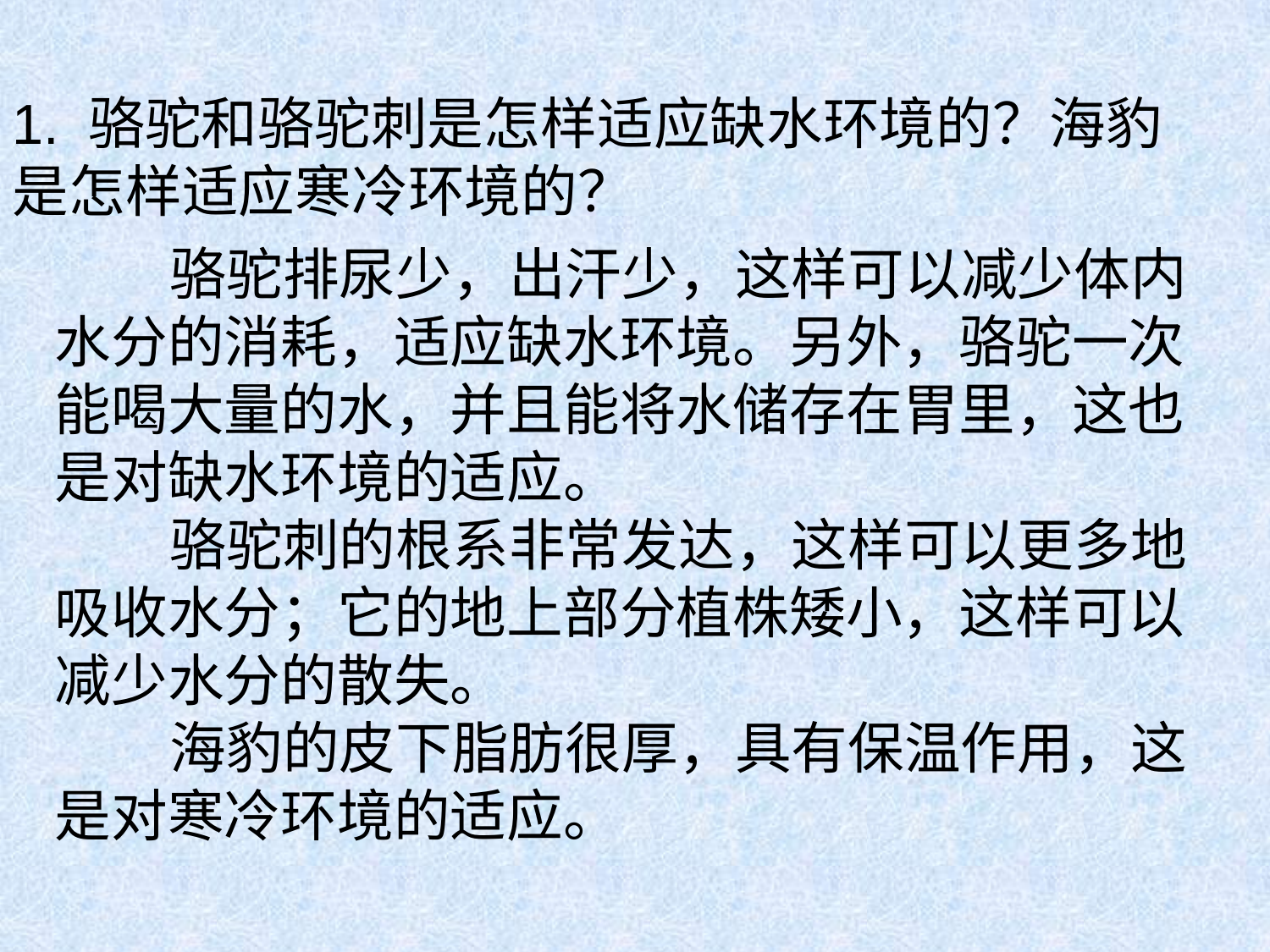

1. 骆驼和骆驼刺是怎样适应缺水环境的？海豹是怎样适应寒冷环境的？
        骆驼排尿少，出汗少，这样可以减少体内水分的消耗，适应缺水环境。另外，骆驼一次能喝大量的水，并且能将水储存在胃里，这也是对缺水环境的适应。
        骆驼刺的根系非常发达，这样可以更多地吸收水分；它的地上部分植株矮小，这样可以减少水分的散失。
        海豹的皮下脂肪很厚，具有保温作用，这是对寒冷环境的适应。